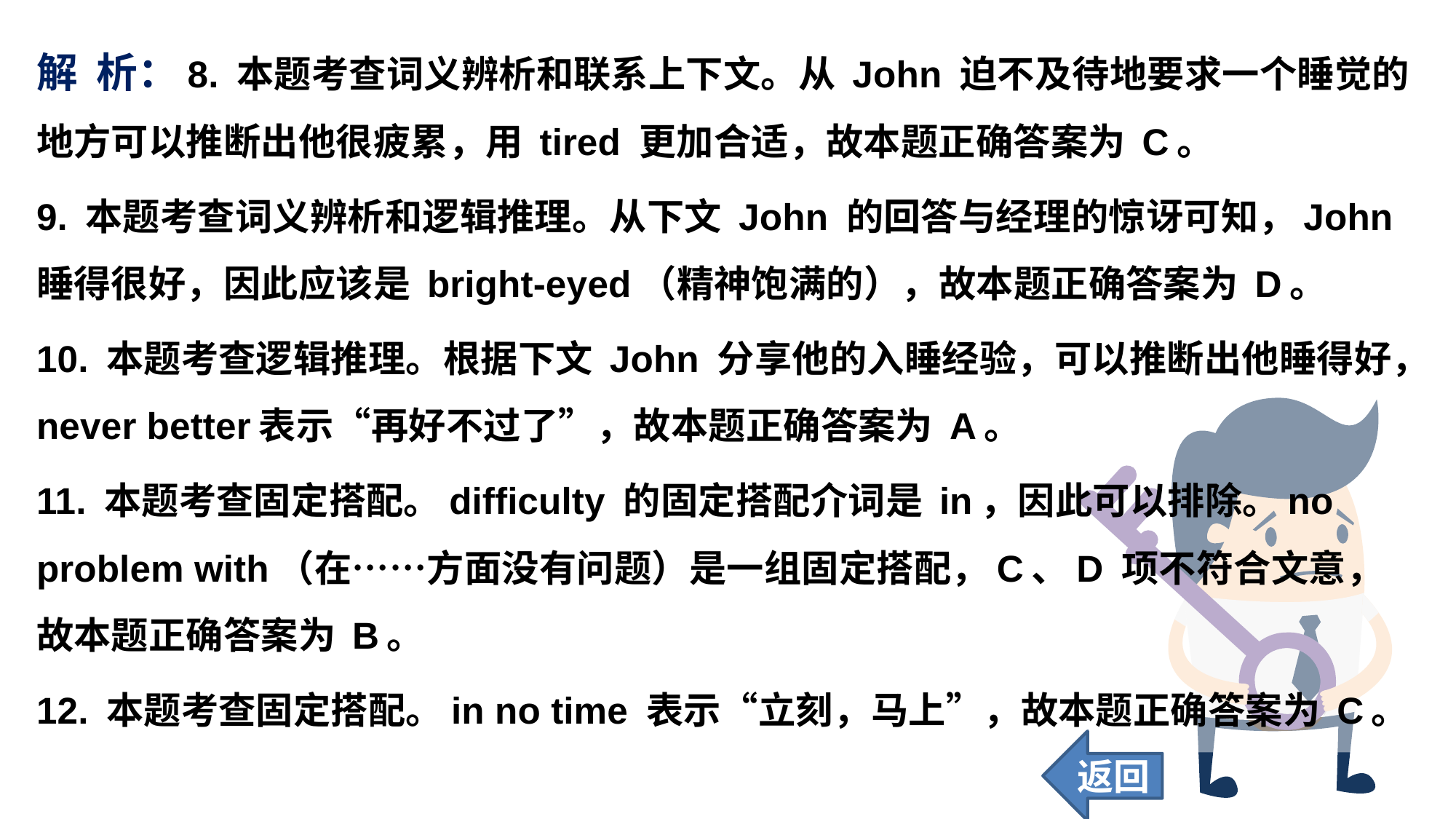

解  析：8. 本题考查词义辨析和联系上下文。从 John 迫不及待地要求一个睡觉的地方可以推断出他很疲累，用 tired 更加合适，故本题正确答案为 C。
9. 本题考查词义辨析和逻辑推理。从下文 John 的回答与经理的惊讶可知，John 睡得很好，因此应该是 bright-eyed（精神饱满的），故本题正确答案为 D。
10. 本题考查逻辑推理。根据下文 John 分享他的入睡经验，可以推断出他睡得好，never better表示“再好不过了”，故本题正确答案为 A。
11. 本题考查固定搭配。difficulty 的固定搭配介词是 in，因此可以排除。no problem with（在……方面没有问题）是一组固定搭配，C、D 项不符合文意，故本题正确答案为 B。
12. 本题考查固定搭配。in no time 表示“立刻，马上”，故本题正确答案为 C。

返回
43